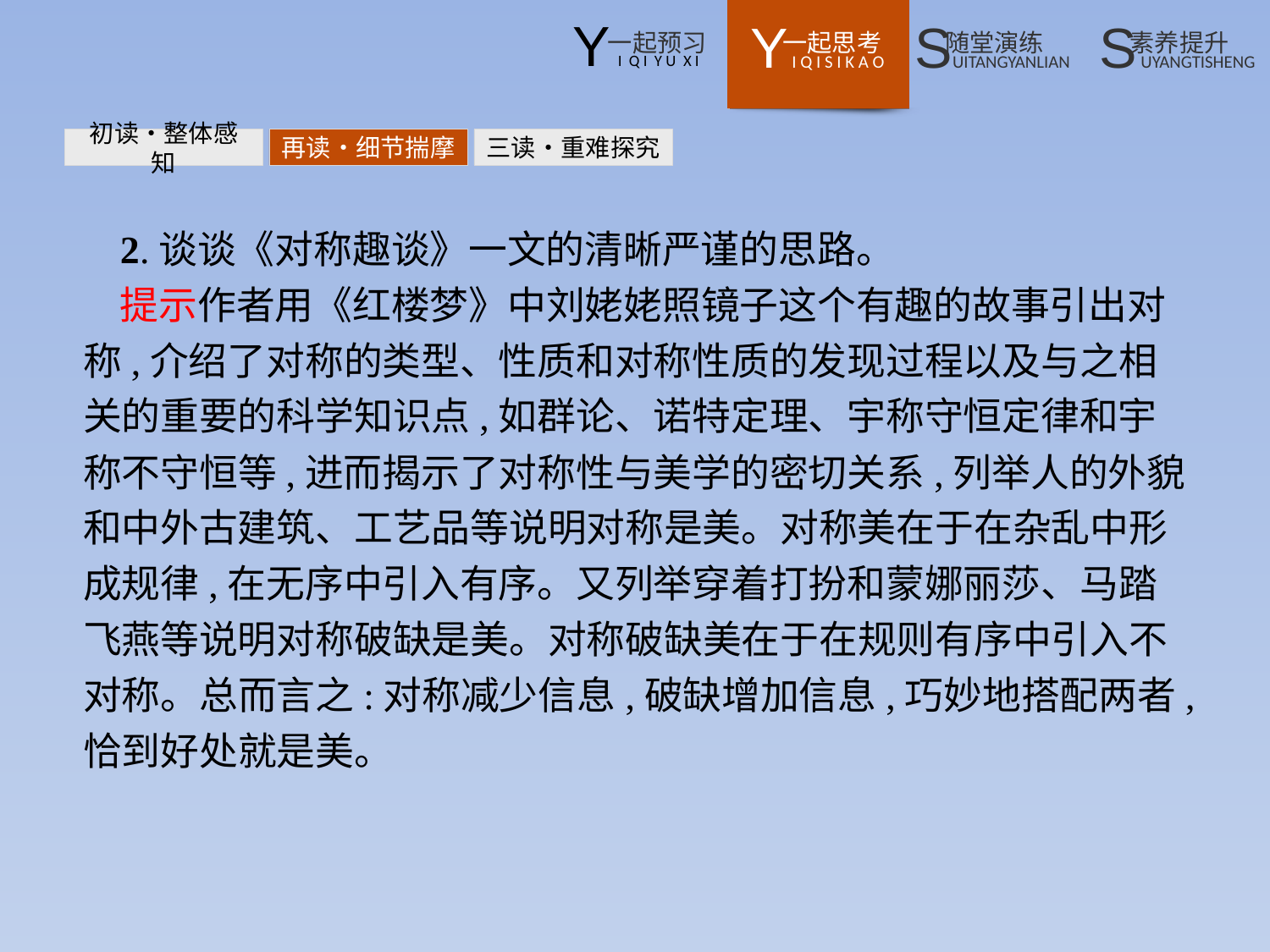

初读•整体感知
再读•细节揣摩
三读•重难探究
2.谈谈《对称趣谈》一文的清晰严谨的思路。
提示作者用《红楼梦》中刘姥姥照镜子这个有趣的故事引出对称,介绍了对称的类型、性质和对称性质的发现过程以及与之相关的重要的科学知识点,如群论、诺特定理、宇称守恒定律和宇称不守恒等,进而揭示了对称性与美学的密切关系,列举人的外貌和中外古建筑、工艺品等说明对称是美。对称美在于在杂乱中形成规律,在无序中引入有序。又列举穿着打扮和蒙娜丽莎、马踏飞燕等说明对称破缺是美。对称破缺美在于在规则有序中引入不对称。总而言之:对称减少信息,破缺增加信息,巧妙地搭配两者,恰到好处就是美。